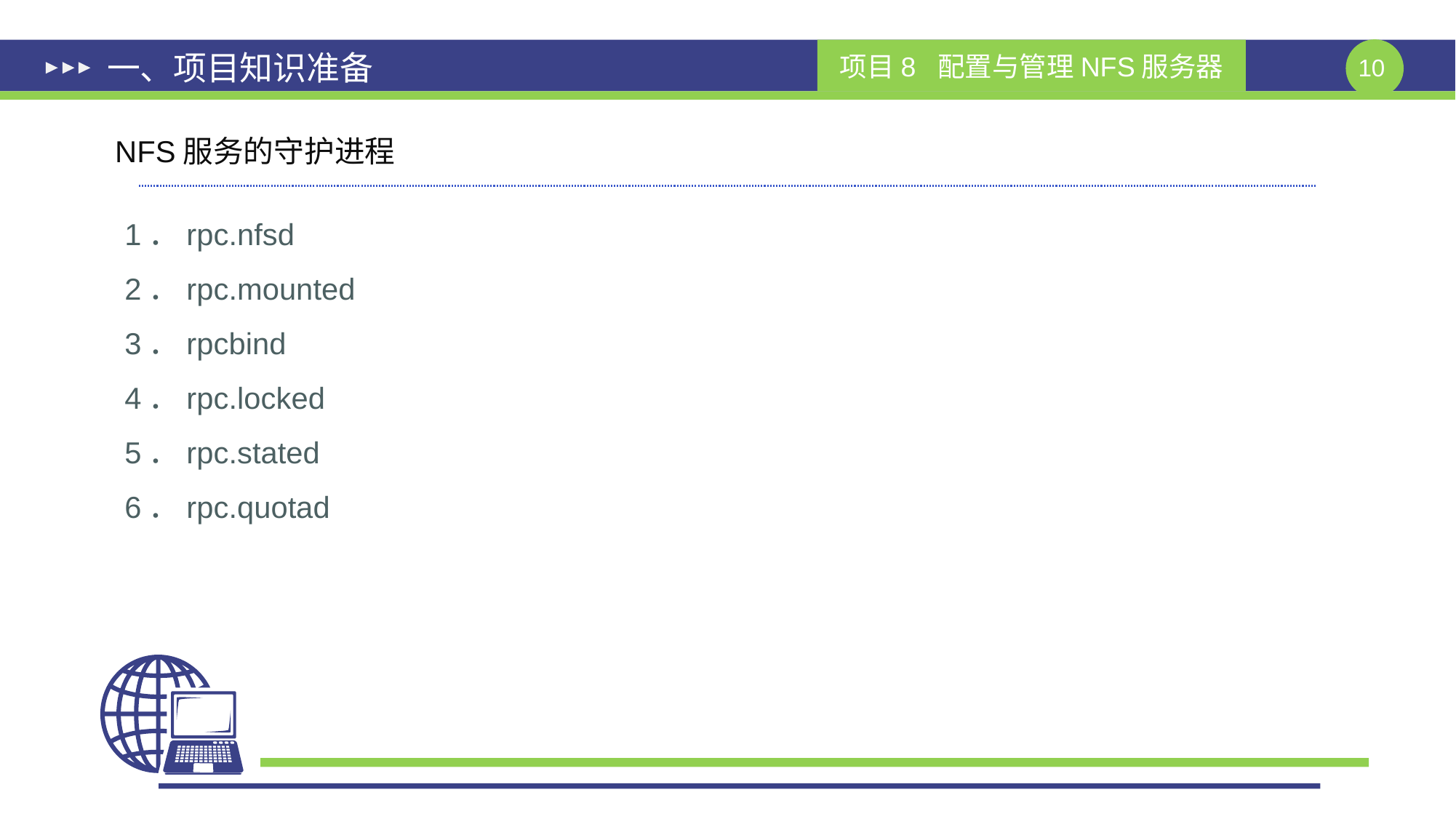

# 一、项目知识准备
NFS服务的守护进程

1．rpc.nfsd
2．rpc.mounted
3．rpcbind
4．rpc.locked
5．rpc.stated
6．rpc.quotad